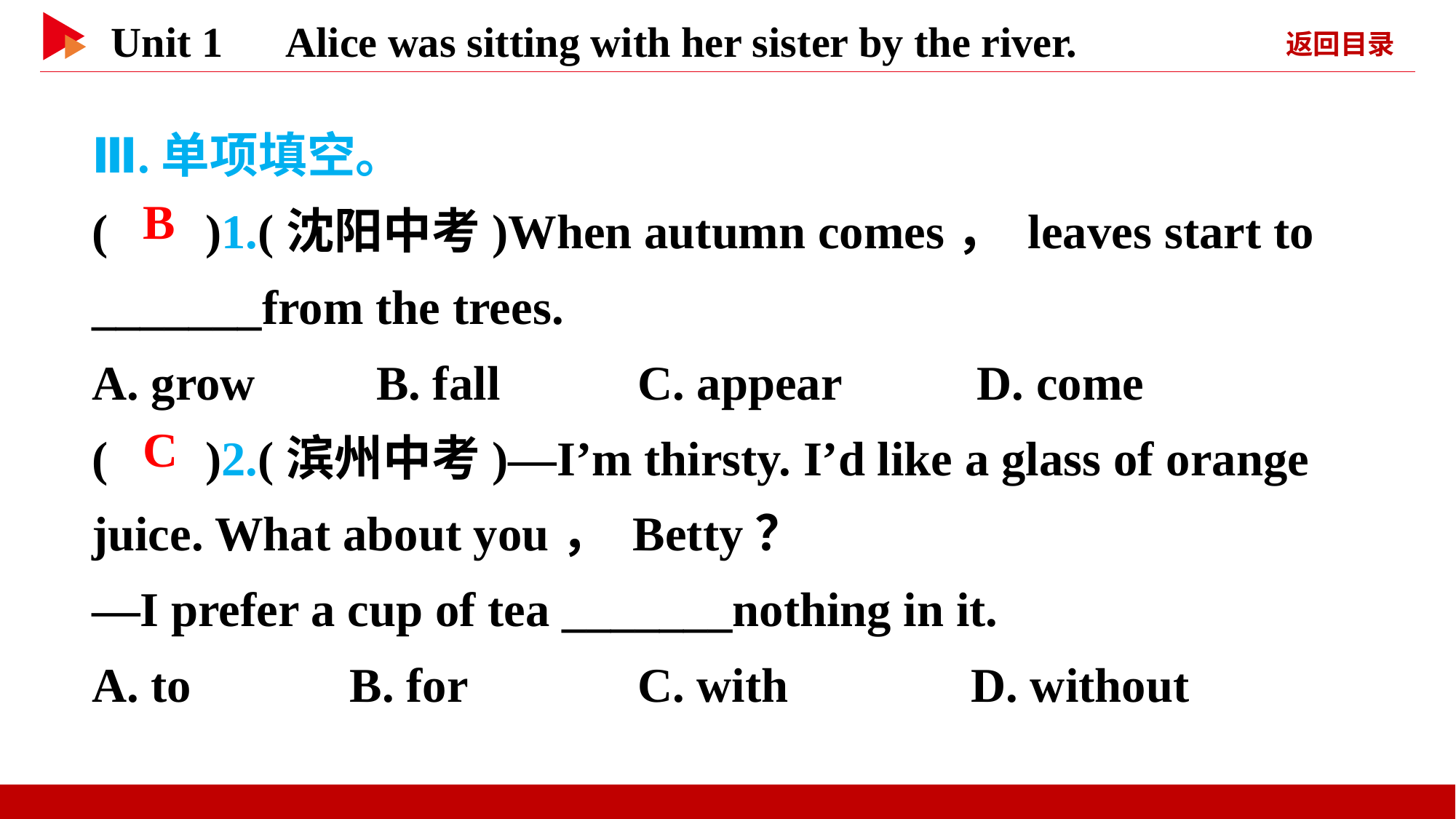

Ⅲ.单项填空。
(        )1.(沈阳中考)When autumn comes， leaves start to _______from the trees.
A. grow　　B. fall		C. appear    	 D. come
(        )2.(滨州中考)—I’m thirsty. I’d like a glass of orange juice. What about you， Betty？
—I prefer a cup of tea _______nothing in it.
A. to             B. for		C. with               D. without
   B
   C